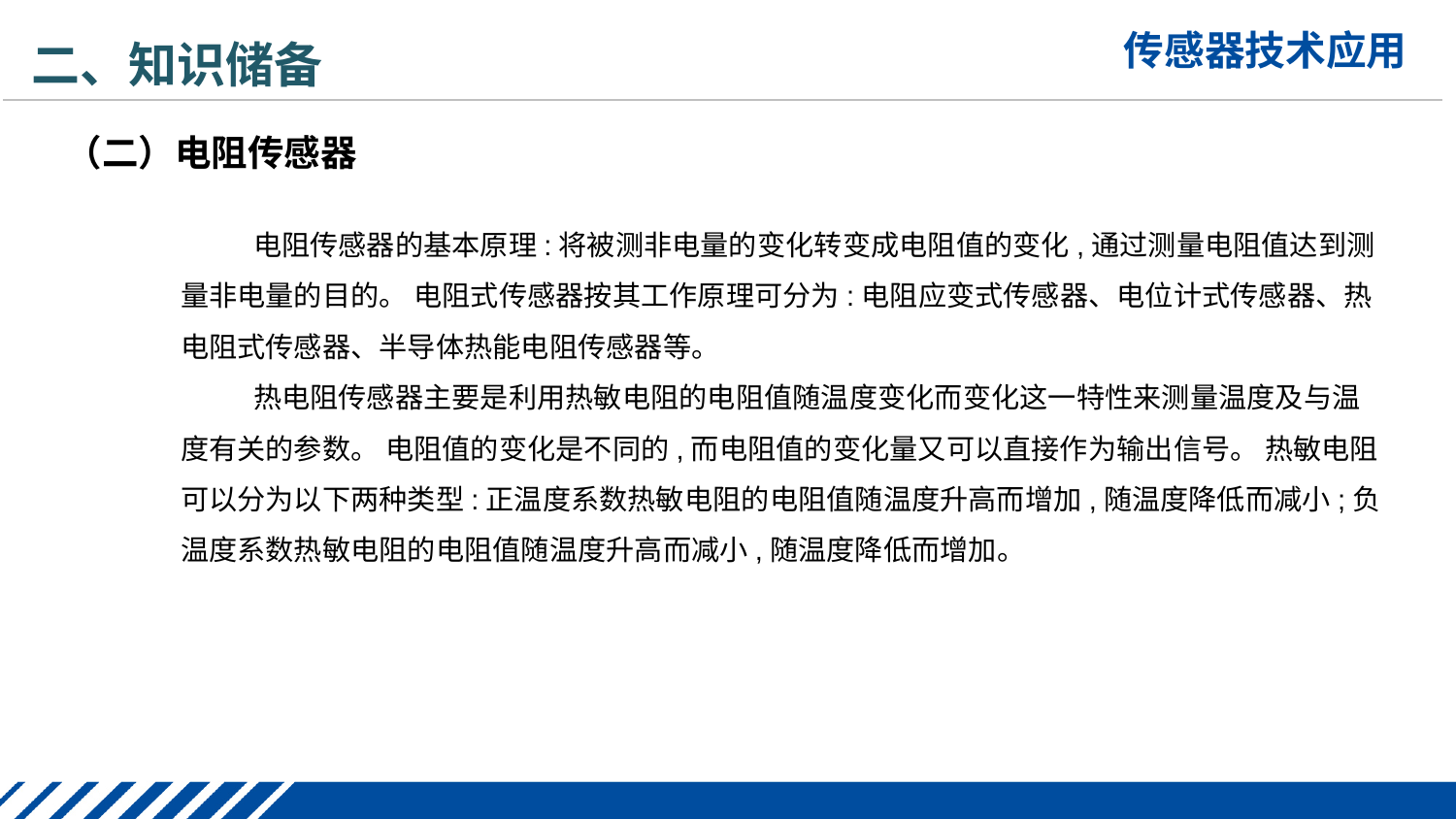

二、知识储备
（二）电阻传感器
电阻传感器的基本原理:将被测非电量的变化转变成电阻值的变化,通过测量电阻值达到测量非电量的目的。 电阻式传感器按其工作原理可分为:电阻应变式传感器、电位计式传感器、热电阻式传感器、半导体热能电阻传感器等。
热电阻传感器主要是利用热敏电阻的电阻值随温度变化而变化这一特性来测量温度及与温度有关的参数。 电阻值的变化是不同的,而电阻值的变化量又可以直接作为输出信号。 热敏电阻可以分为以下两种类型:正温度系数热敏电阻的电阻值随温度升高而增加,随温度降低而减小;负温度系数热敏电阻的电阻值随温度升高而减小,随温度降低而增加。